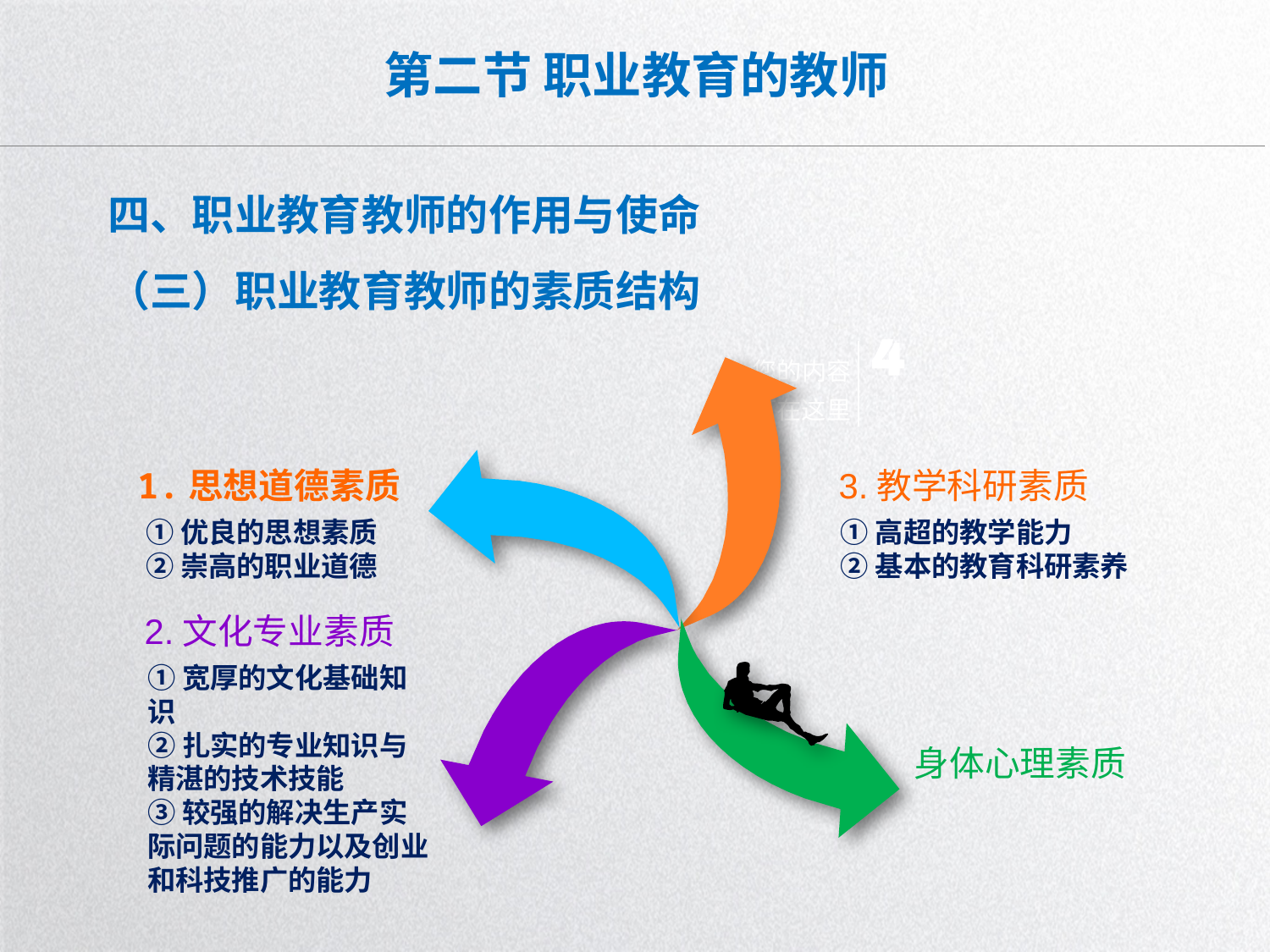

# 第二节 职业教育的教师
四、职业教育教师的作用与使命
（三）职业教育教师的素质结构
4
您的内容打在这里

1.思想道德素质
3.教学科研素质
①优良的思想素质
②崇高的职业道德
①高超的教学能力
②基本的教育科研素养
2.文化专业素质

①宽厚的文化基础知识
②扎实的专业知识与精湛的技术技能
③较强的解决生产实际问题的能力以及创业和科技推广的能力

身体心理素质